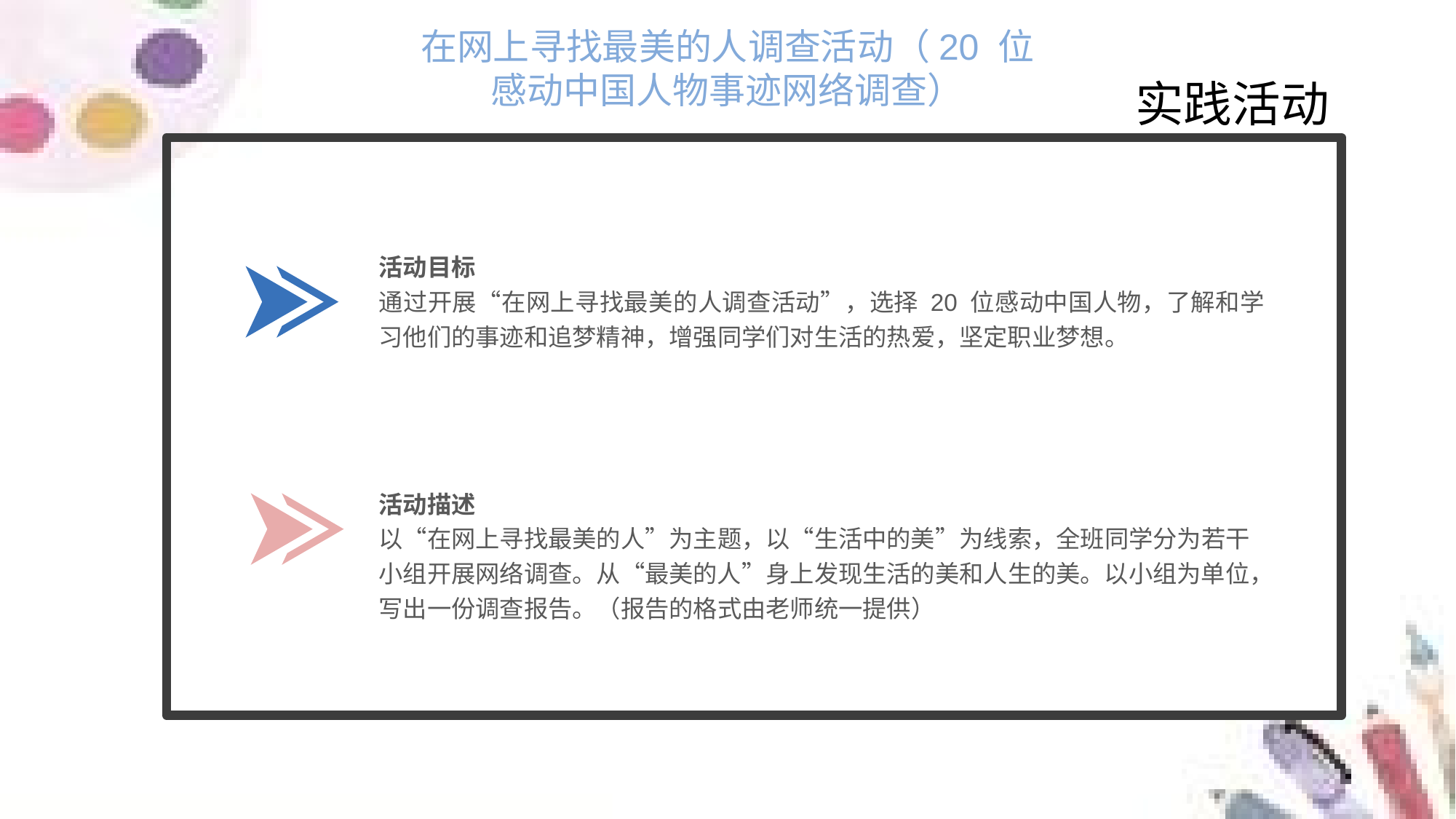

在网上寻找最美的人调查活动（20 位感动中国人物事迹网络调查）
实践活动

活动目标
通过开展“在网上寻找最美的人调查活动”，选择 20 位感动中国人物，了解和学习他们的事迹和追梦精神，增强同学们对生活的热爱，坚定职业梦想。

活动描述
以“在网上寻找最美的人”为主题，以“生活中的美”为线索，全班同学分为若干小组开展网络调查。从“最美的人”身上发现生活的美和人生的美。以小组为单位，写出一份调查报告。（报告的格式由老师统一提供）